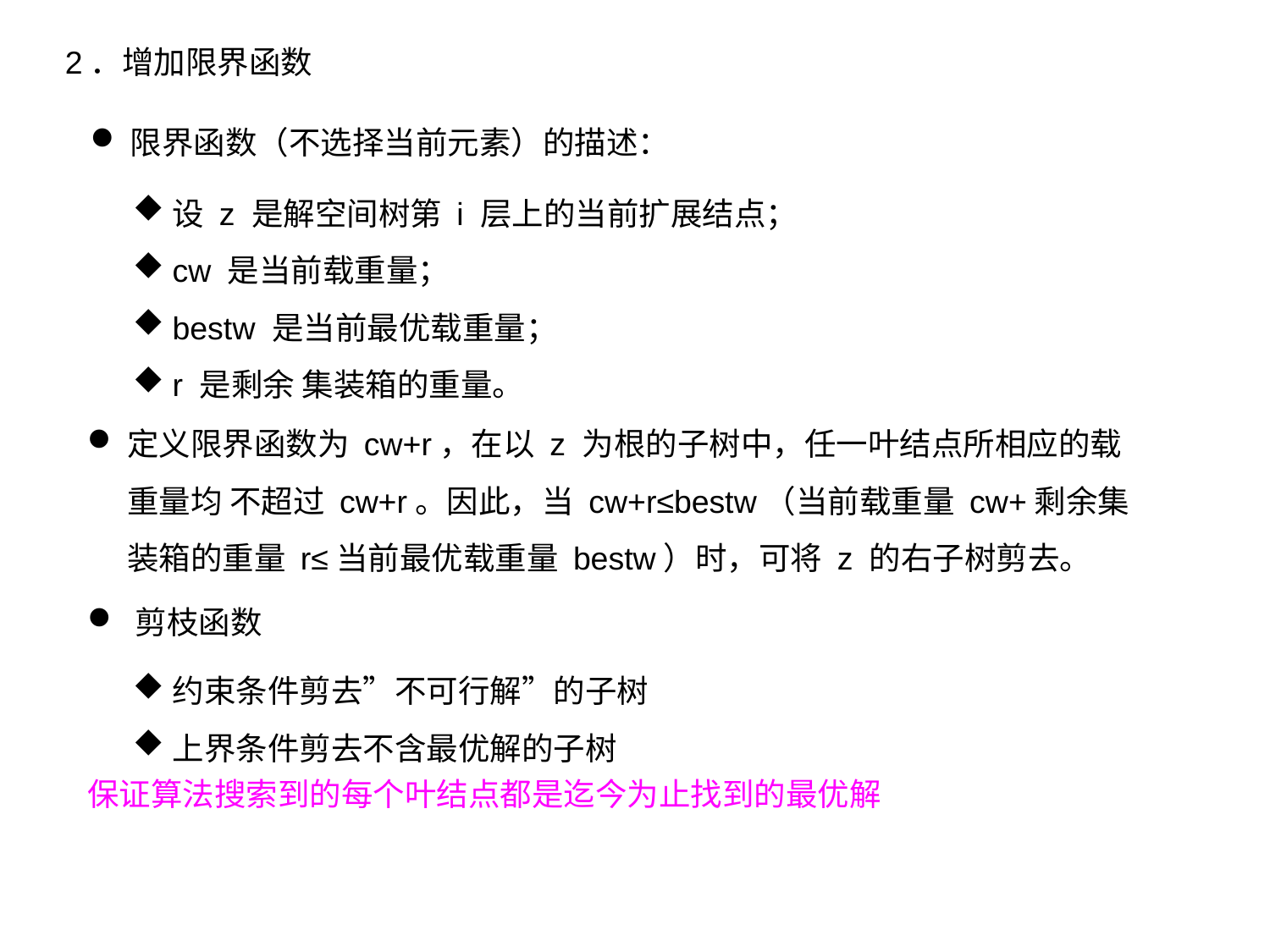

2．增加限界函数
限界函数（不选择当前元素）的描述：
设 z 是解空间树第 i 层上的当前扩展结点；
cw 是当前载重量；
bestw 是当前最优载重量；
r 是剩余 集装箱的重量。
定义限界函数为 cw+r，在以 z 为根的子树中，任一叶结点所相应的载重量均 不超过 cw+r。因此，当 cw+r≤bestw（当前载重量 cw+剩余集装箱的重量 r≤当前最优载重量 bestw）时，可将 z 的右子树剪去。
剪枝函数

保证算法搜索到的每个叶结点都是迄今为止找到的最优解
约束条件剪去”不可行解”的子树
上界条件剪去不含最优解的子树